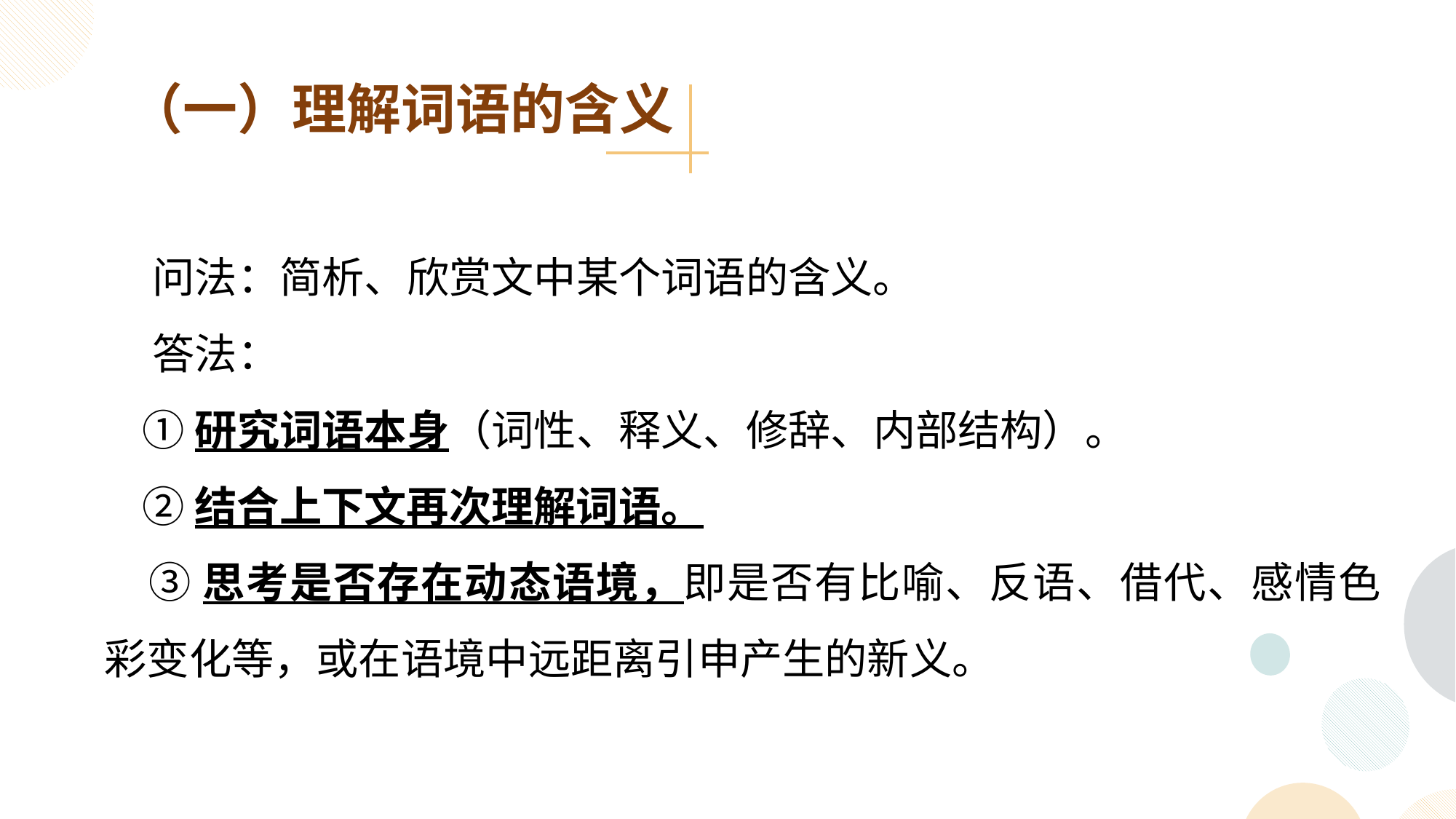

（一）理解词语的含义
    问法：简析、欣赏文中某个词语的含义。
    答法：
    ①研究词语本身（词性、释义、修辞、内部结构）。
    ②结合上下文再次理解词语。
    ③思考是否存在动态语境，即是否有比喻、反语、借代、感情色彩变化等，或在语境中远距离引申产生的新义。